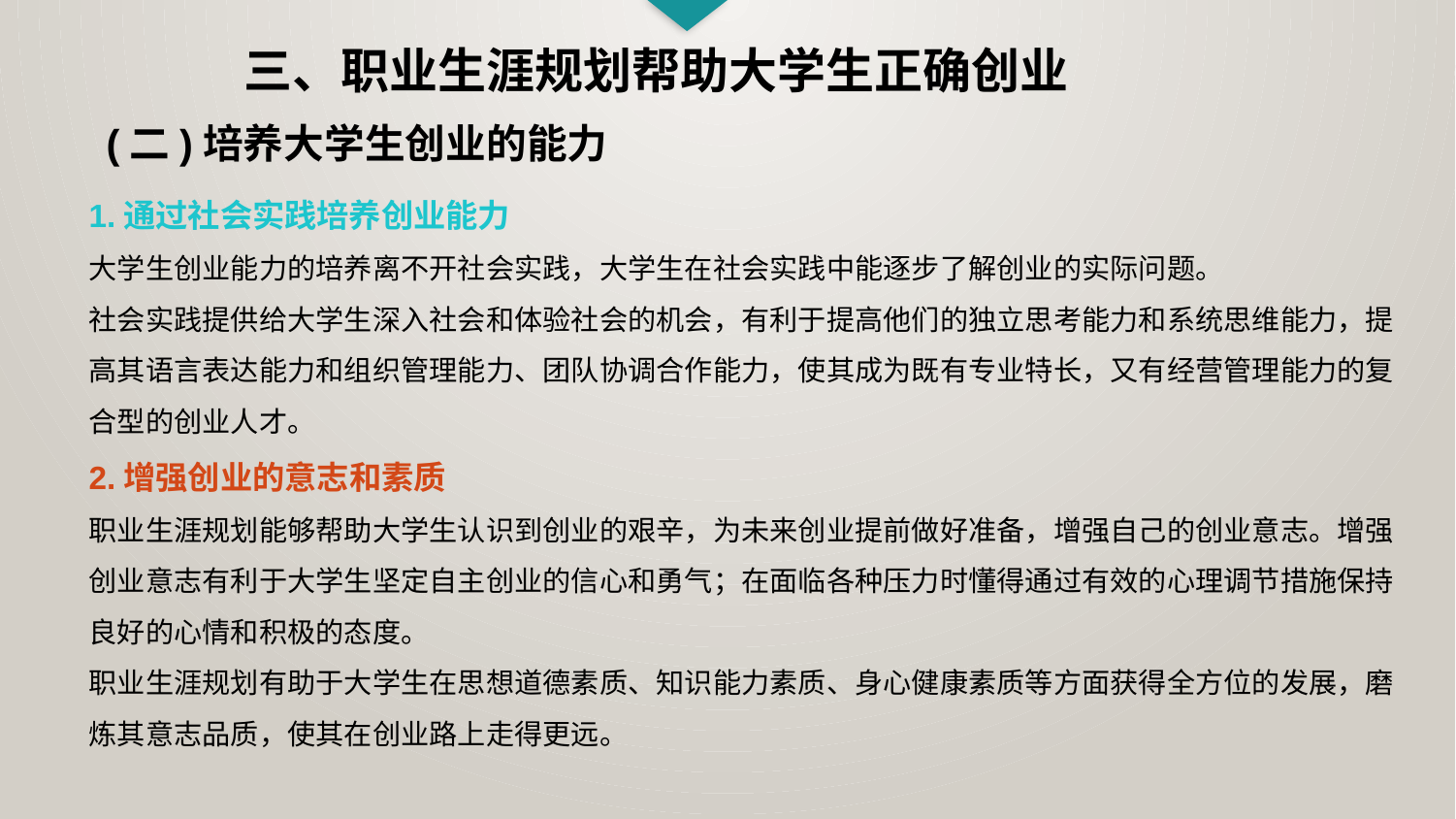

三、职业生涯规划帮助大学生正确创业
(二)培养大学生创业的能力
1.通过社会实践培养创业能力
大学生创业能力的培养离不开社会实践，大学生在社会实践中能逐步了解创业的实际问题。
社会实践提供给大学生深入社会和体验社会的机会，有利于提高他们的独立思考能力和系统思维能力，提高其语言表达能力和组织管理能力、团队协调合作能力，使其成为既有专业特长，又有经营管理能力的复合型的创业人才。
2.增强创业的意志和素质
职业生涯规划能够帮助大学生认识到创业的艰辛，为未来创业提前做好准备，增强自己的创业意志。增强创业意志有利于大学生坚定自主创业的信心和勇气；在面临各种压力时懂得通过有效的心理调节措施保持良好的心情和积极的态度。
职业生涯规划有助于大学生在思想道德素质、知识能力素质、身心健康素质等方面获得全方位的发展，磨炼其意志品质，使其在创业路上走得更远。
81